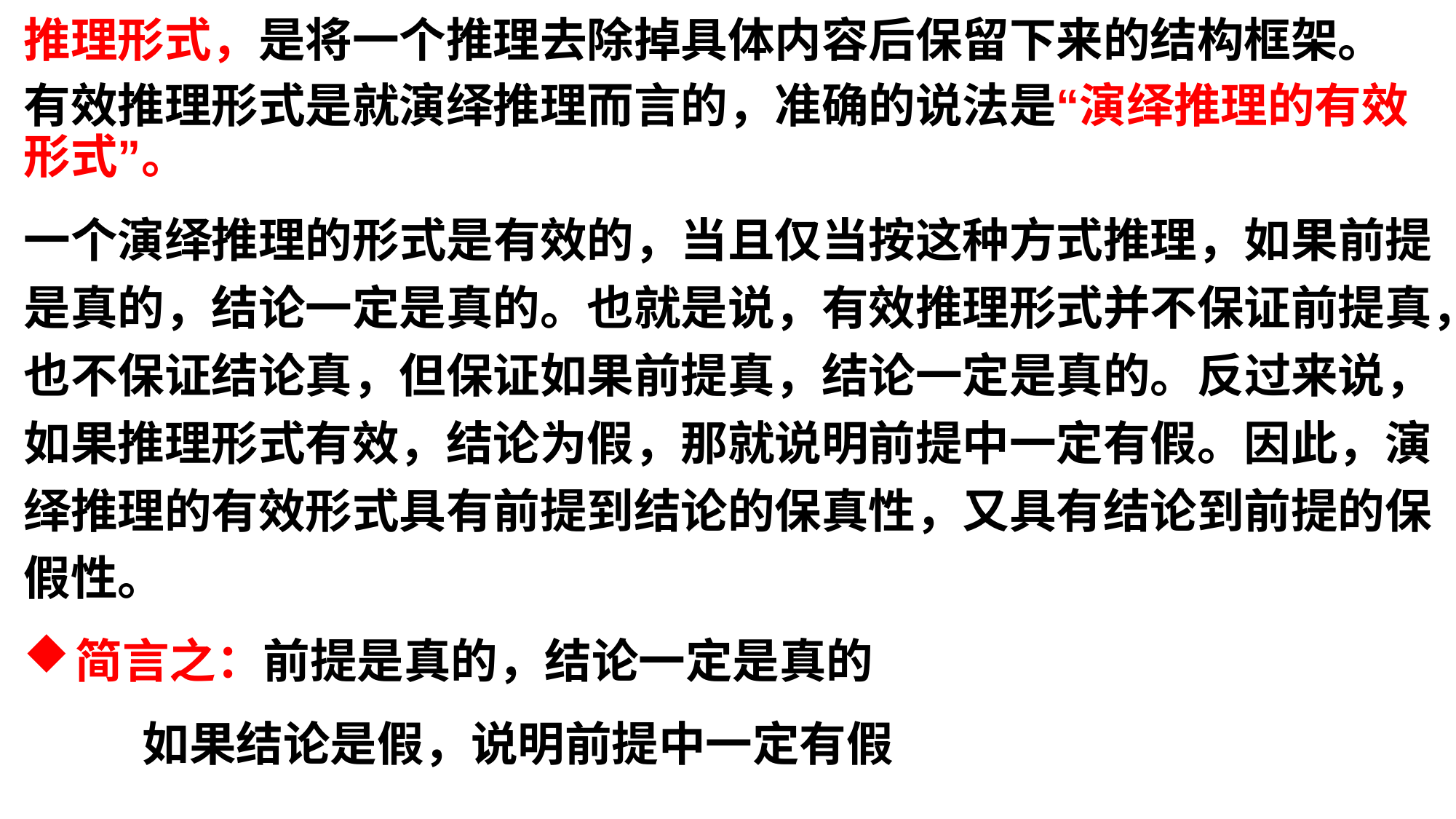

推理形式，是将一个推理去除掉具体内容后保留下来的结构框架。
有效推理形式是就演绎推理而言的，准确的说法是“演绎推理的有效形式”。
一个演绎推理的形式是有效的，当且仅当按这种方式推理，如果前提是真的，结论一定是真的。也就是说，有效推理形式并不保证前提真，也不保证结论真，但保证如果前提真，结论一定是真的。反过来说，如果推理形式有效，结论为假，那就说明前提中一定有假。因此，演绎推理的有效形式具有前提到结论的保真性，又具有结论到前提的保假性。
简言之：前提是真的，结论一定是真的
          如果结论是假，说明前提中一定有假